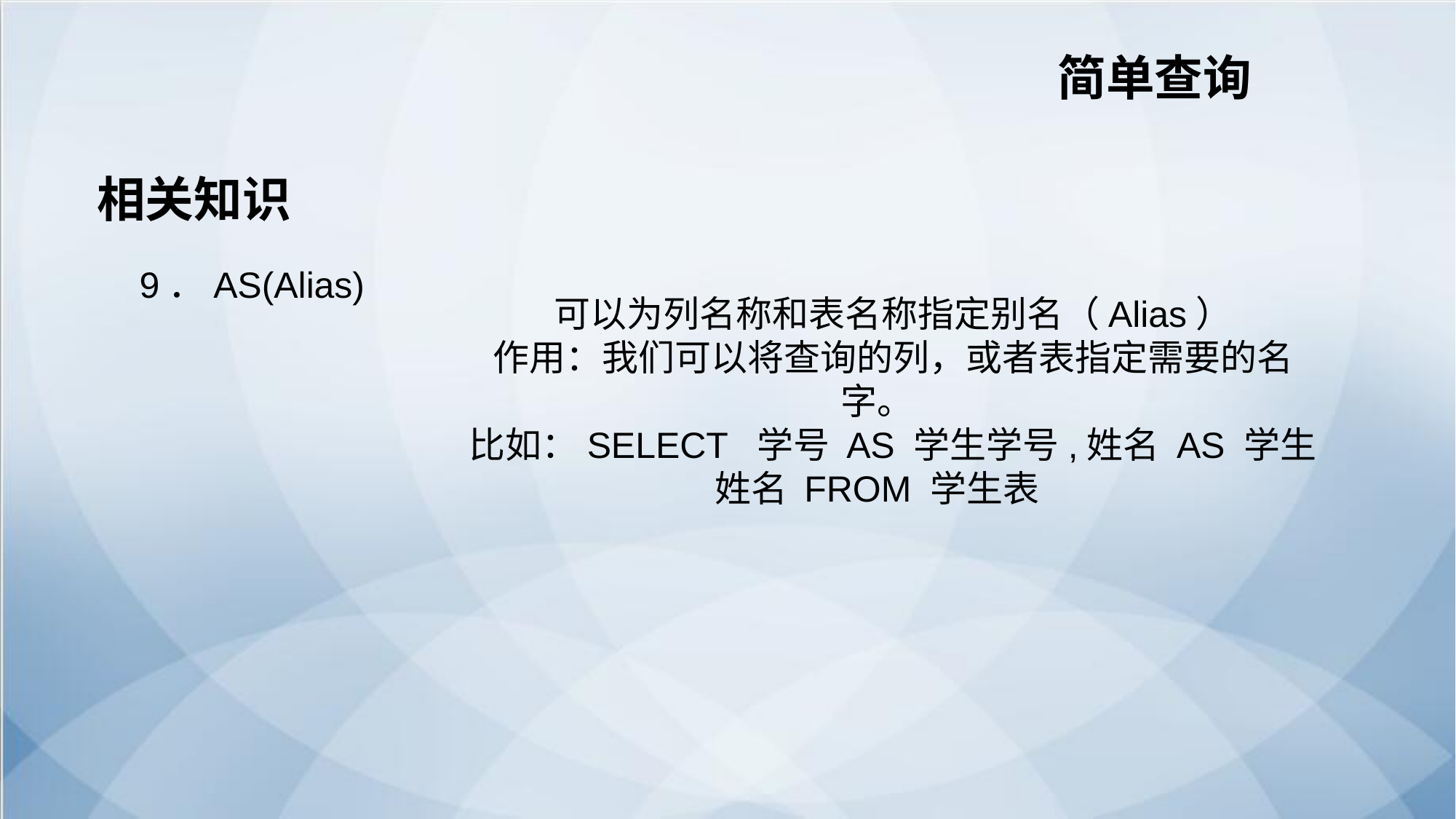

简单查询
相关知识
 9．AS(Alias)
可以为列名称和表名称指定别名（Alias）
作用：我们可以将查询的列，或者表指定需要的名字。
比如：SELECT  学号 AS 学生学号,姓名 AS 学生姓名 FROM 学生表